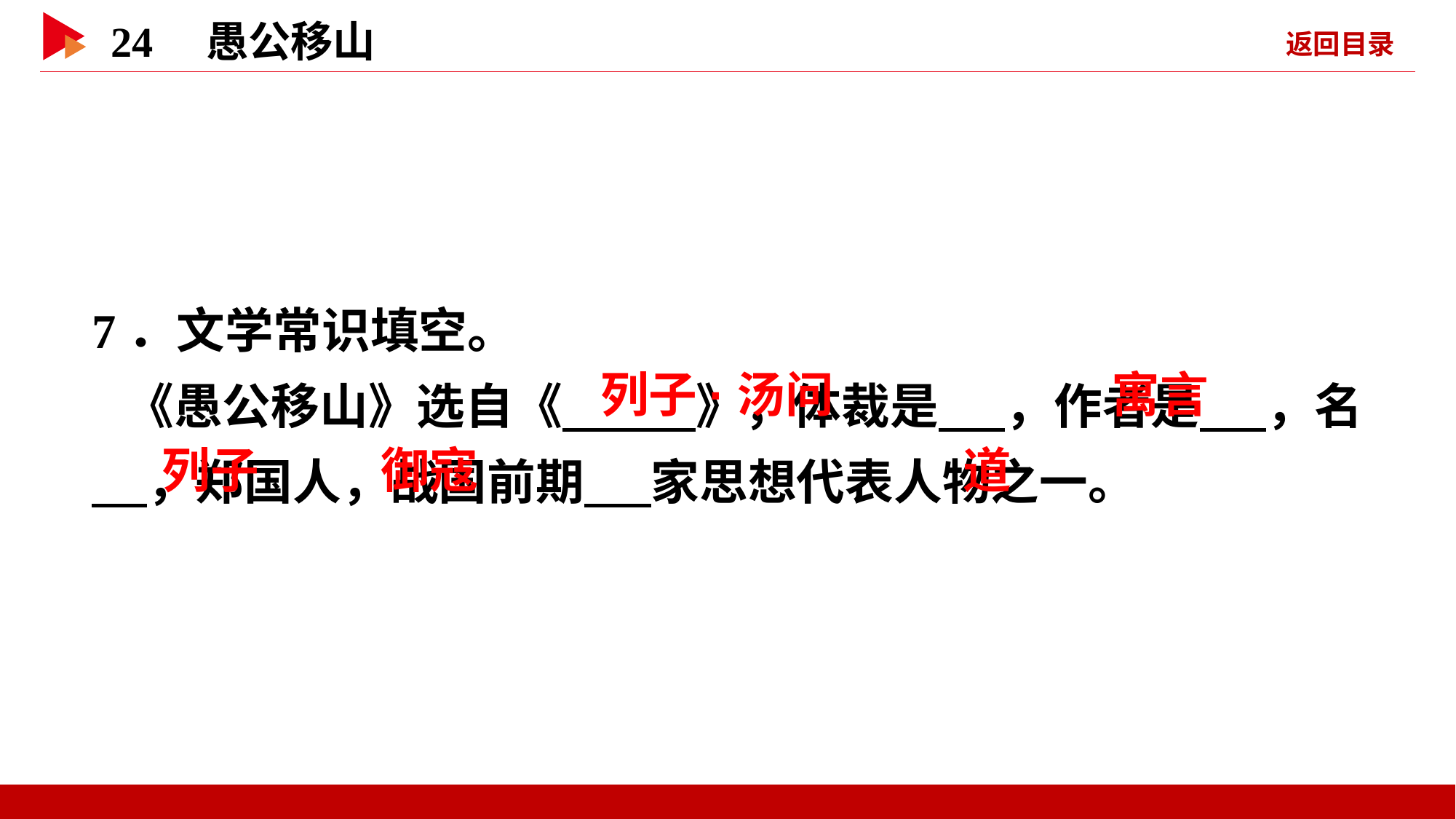

7．文学常识填空。
  《愚公移山》选自《            》，体裁是      ，作者是      ，名      ，郑国人，战国前期      家思想代表人物之一。
 列子·汤问
 寓言
 列子
 御寇
   道